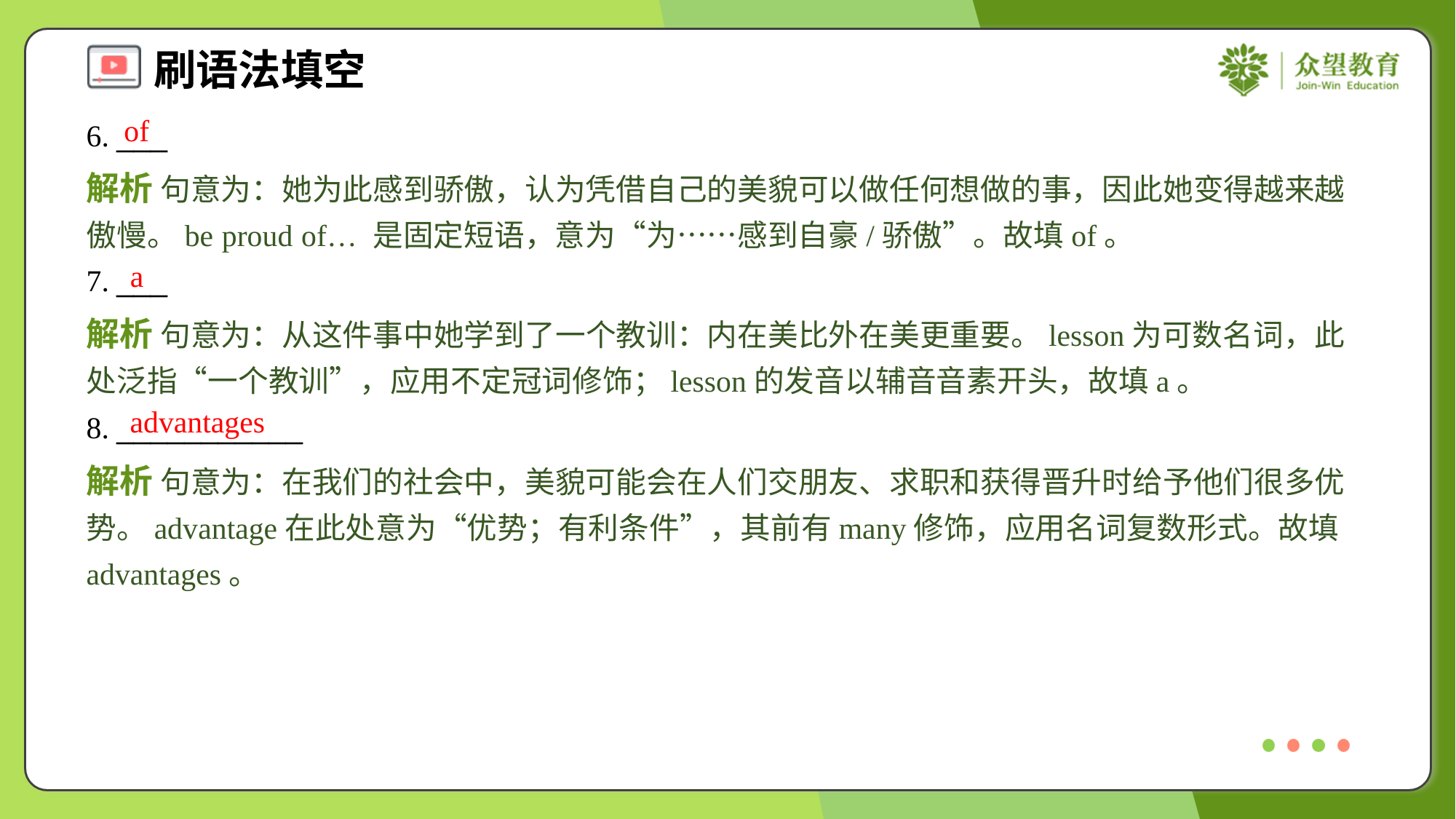

of
6. ___
解析 句意为：她为此感到骄傲，认为凭借自己的美貌可以做任何想做的事，因此她变得越来越傲慢。be proud of… 是固定短语，意为“为……感到自豪/骄傲”。故填of。
a
7. ___
解析 句意为：从这件事中她学到了一个教训：内在美比外在美更重要。lesson为可数名词，此处泛指“一个教训”，应用不定冠词修饰；lesson的发音以辅音音素开头，故填a。
advantages
8. ___________
解析 句意为：在我们的社会中，美貌可能会在人们交朋友、求职和获得晋升时给予他们很多优势。advantage在此处意为“优势；有利条件”，其前有many修饰，应用名词复数形式。故填advantages。